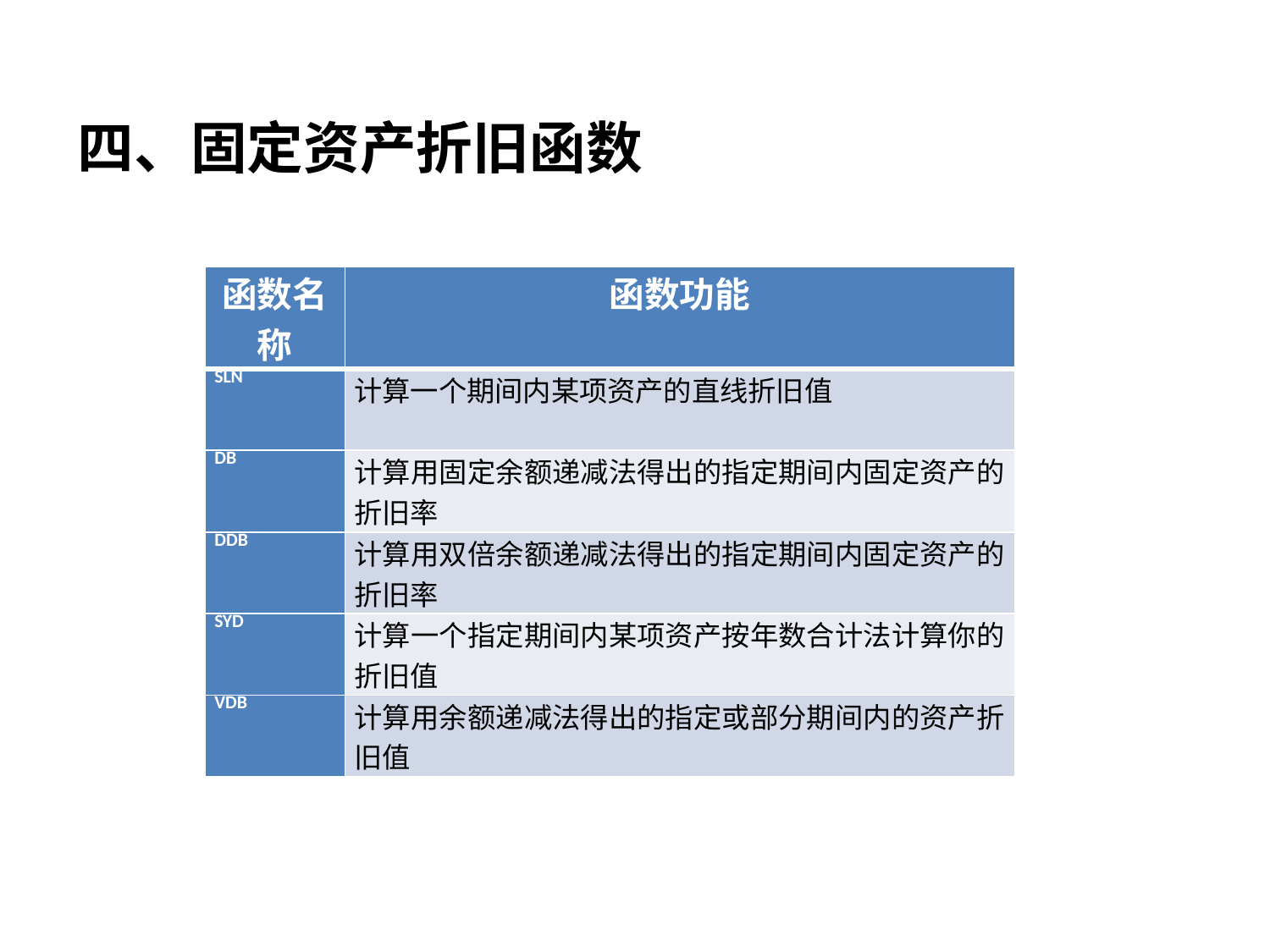

四、固定资产折旧函数

| 函数名称 | 函数功能 |
| --- | --- |
| SLN | 计算一个期间内某项资产的直线折旧值 |
| DB | 计算用固定余额递减法得出的指定期间内固定资产的折旧率 |
| DDB | 计算用双倍余额递减法得出的指定期间内固定资产的折旧率 |
| SYD | 计算一个指定期间内某项资产按年数合计法计算你的折旧值 |
| VDB | 计算用余额递减法得出的指定或部分期间内的资产折旧值 |